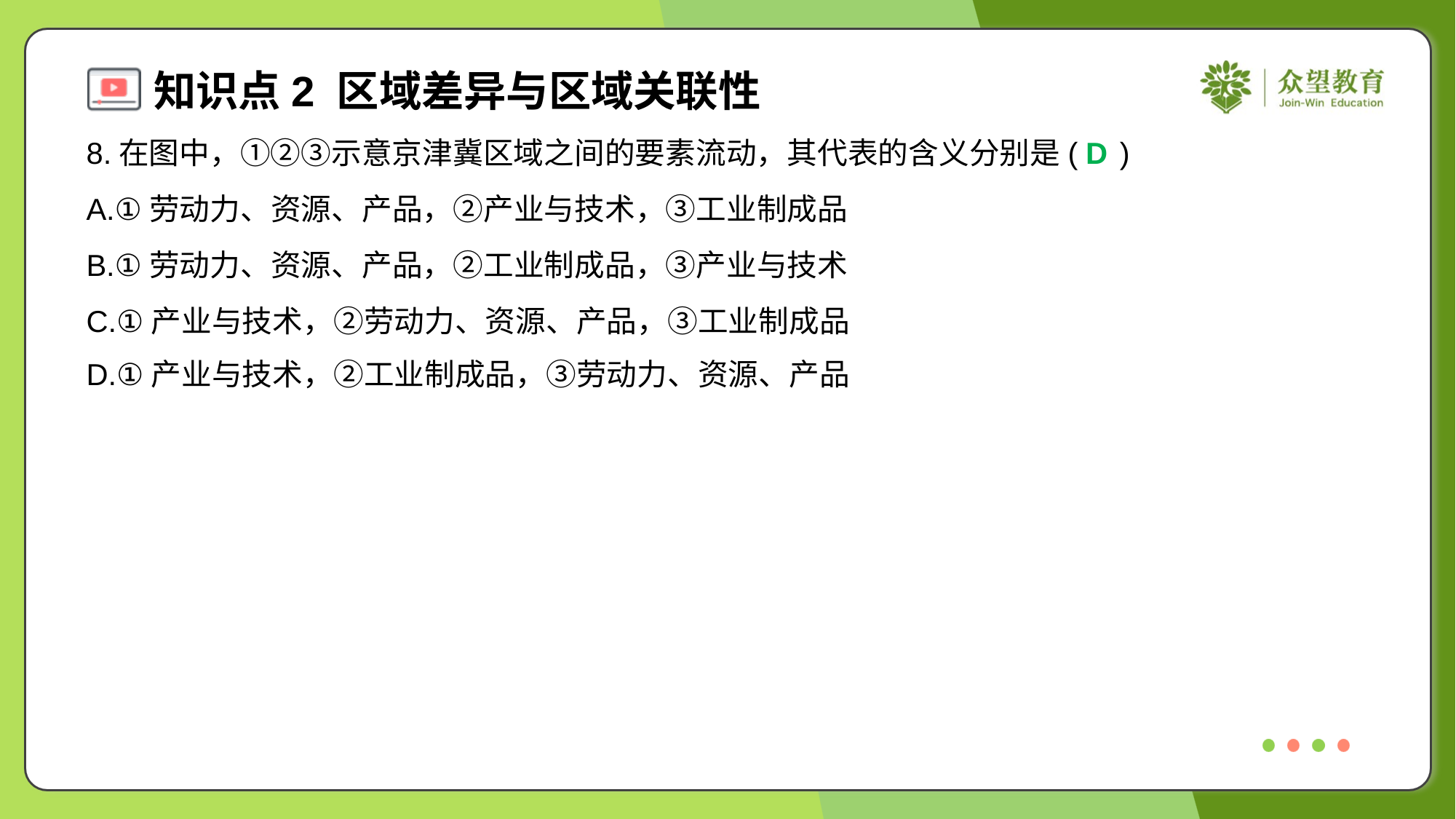

8.在图中，①②③示意京津冀区域之间的要素流动，其代表的含义分别是(     )
D
A.①劳动力、资源、产品，②产业与技术，③工业制成品
B.①劳动力、资源、产品，②工业制成品，③产业与技术
C.①产业与技术，②劳动力、资源、产品，③工业制成品
D.①产业与技术，②工业制成品，③劳动力、资源、产品